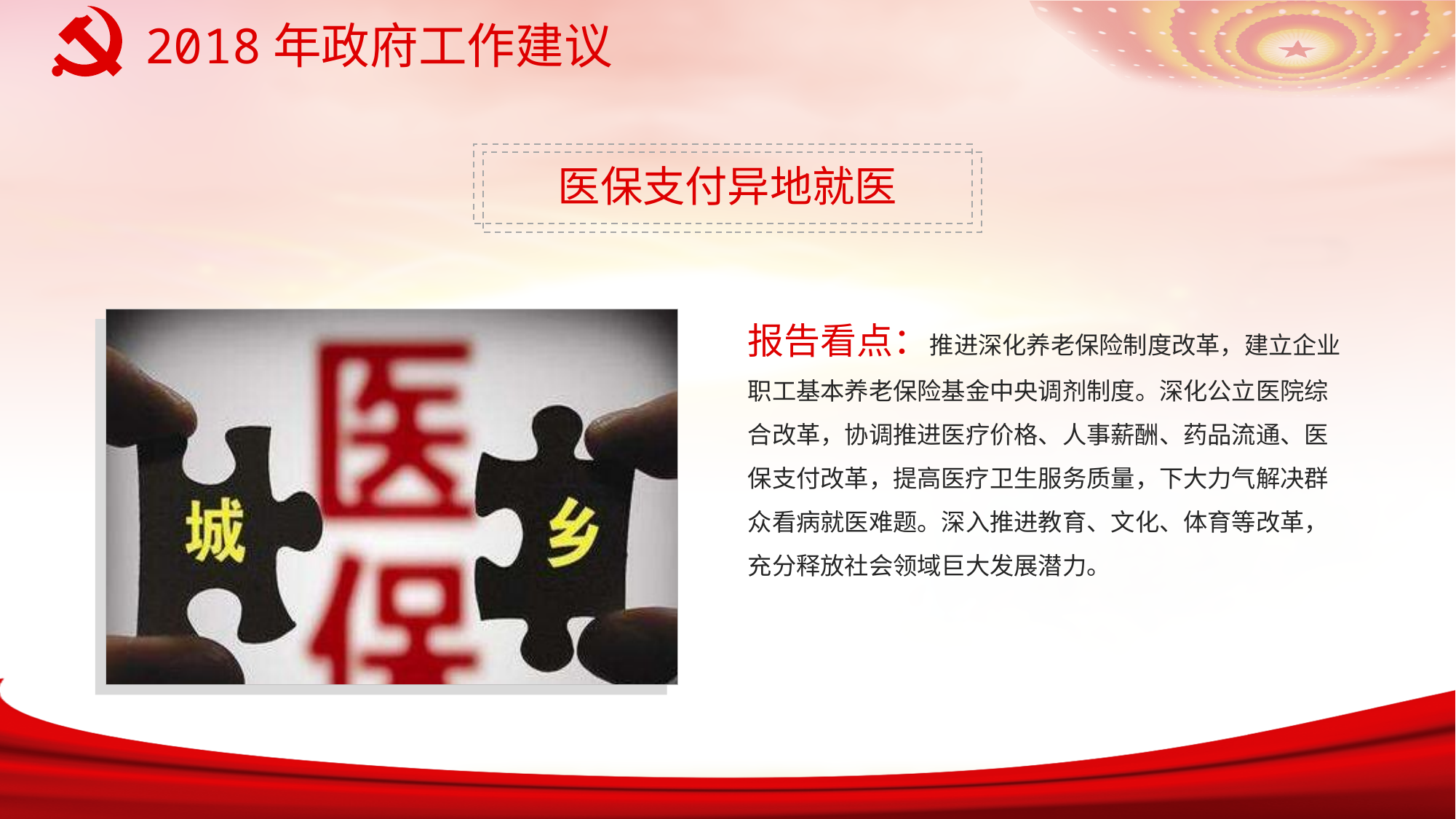

2018年政府工作建议

医保支付异地就医
报告看点：推进深化养老保险制度改革，建立企业职工基本养老保险基金中央调剂制度。深化公立医院综合改革，协调推进医疗价格、人事薪酬、药品流通、医保支付改革，提高医疗卫生服务质量，下大力气解决群众看病就医难题。深入推进教育、文化、体育等改革，充分释放社会领域巨大发展潜力。